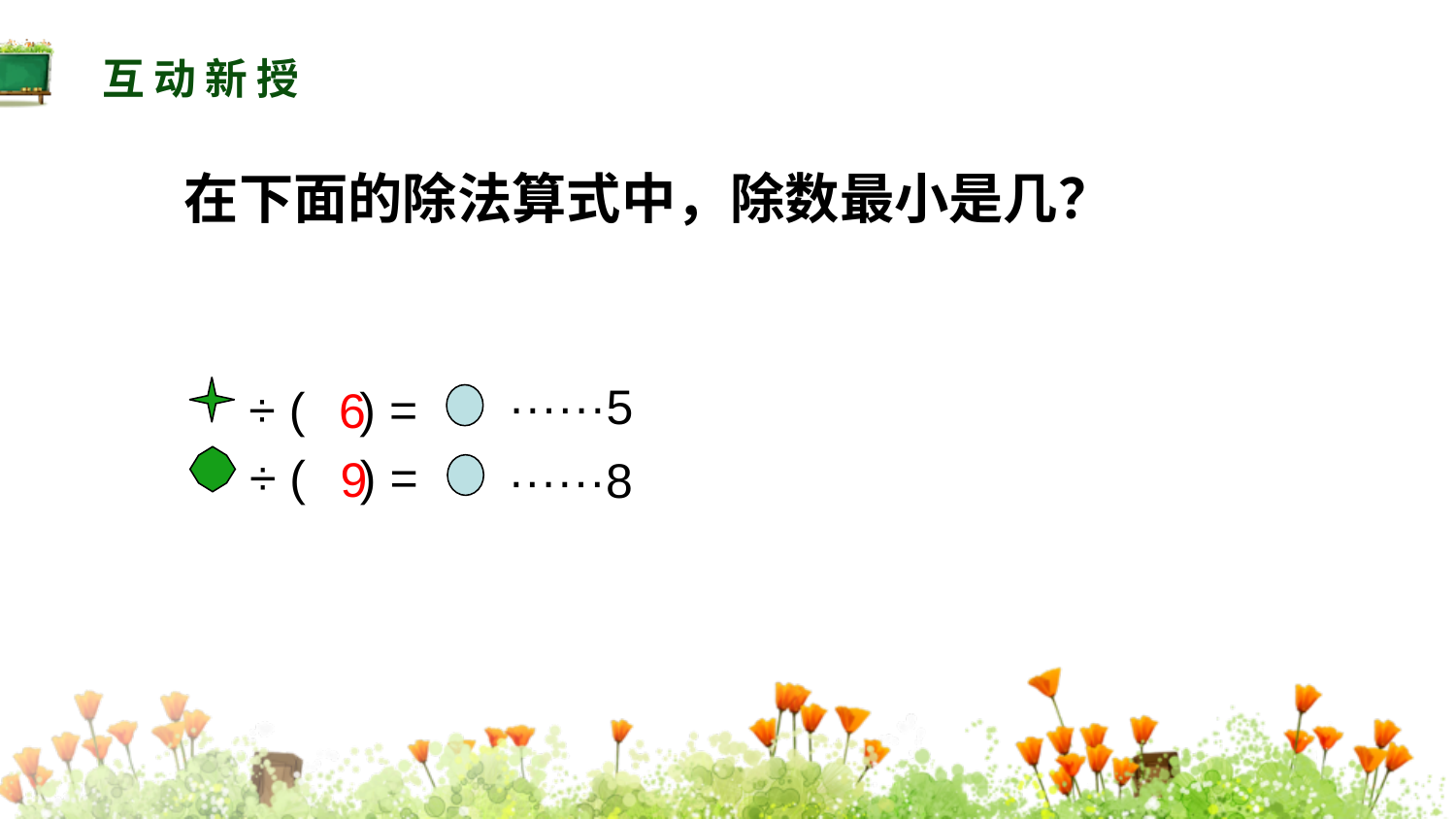

互动新授
在下面的除法算式中，除数最小是几？
······5
÷ (    ) =

6
÷ (    ) =
······8

9